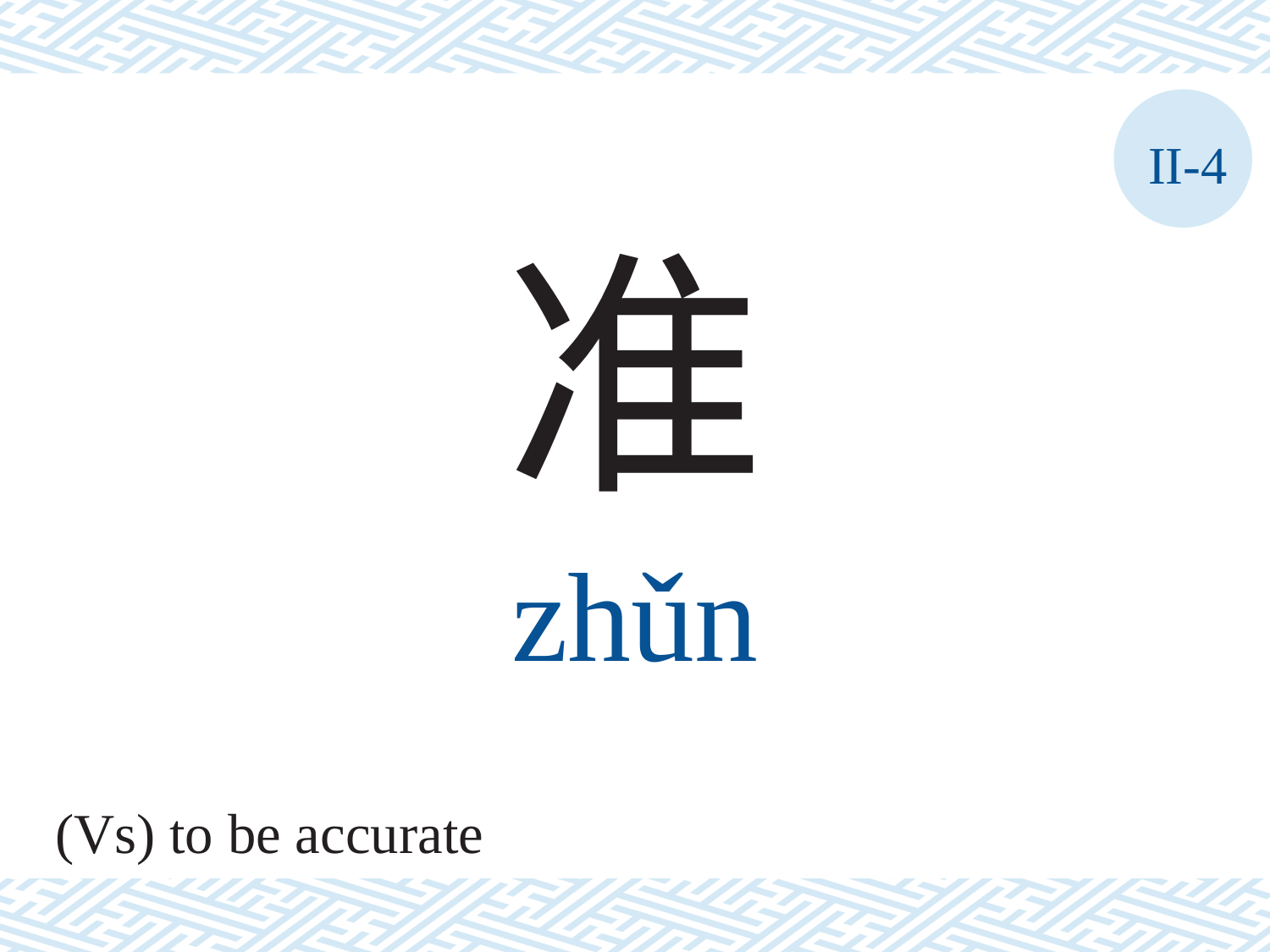

II-4
准
zhǔn
(Vs) to be accurate